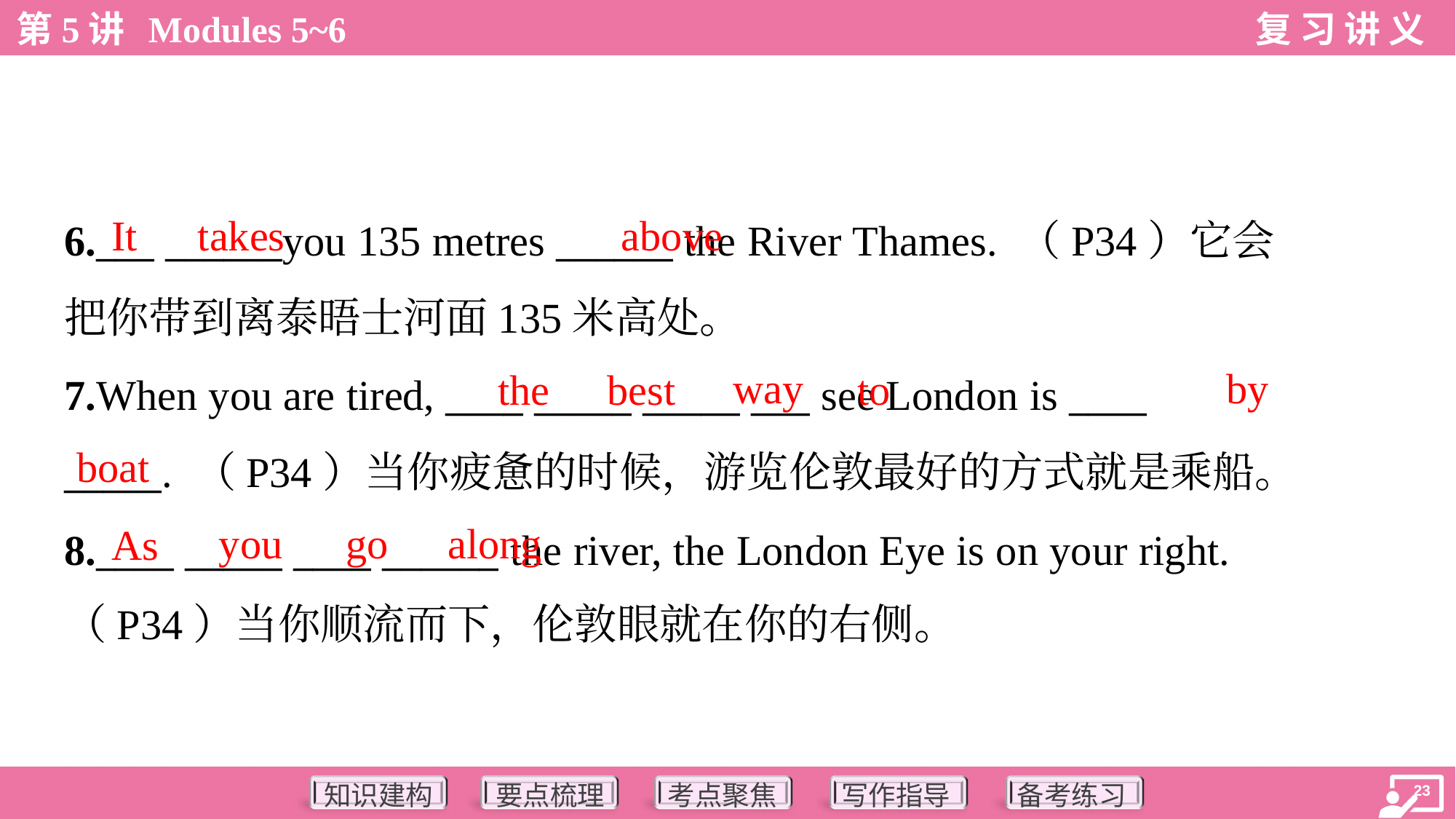

It
takes
above
6.___ ______you 135 metres ______ the River Thames. （P34）它会
把你带到离泰晤士河面135米高处。
7.When you are tired, ____ _____ _____ ___ see London is ____
_____. （P34）当你疲惫的时候，游览伦敦最好的方式就是乘船。
8.____ _____ ____ ______ the river, the London Eye is on your right.
（P34）当你顺流而下，伦敦眼就在你的右侧。
way
by
the
best
to
boat
you
go
along
As